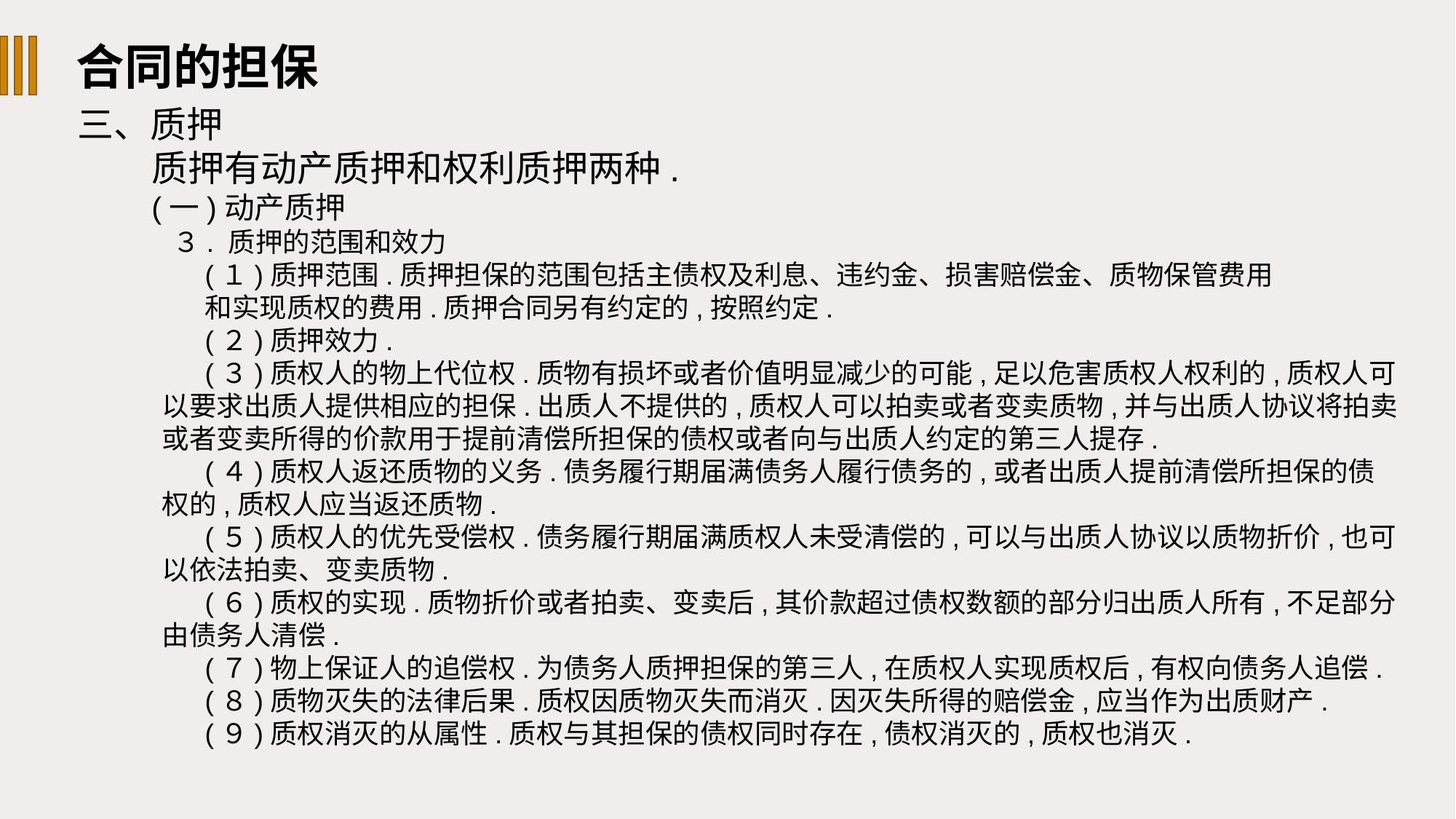

合同的担保

三、质押
质押有动产质押和权利质押两种.
(一)动产质押
３. 质押的范围和效力
(１)质押范围.质押担保的范围包括主债权及利息、违约金、损害赔偿金、质物保管费用
和实现质权的费用.质押合同另有约定的,按照约定.
(２)质押效力.
(３)质权人的物上代位权.质物有损坏或者价值明显减少的可能,足以危害质权人权利的,质权人可以要求出质人提供相应的担保.出质人不提供的,质权人可以拍卖或者变卖质物,并与出质人协议将拍卖或者变卖所得的价款用于提前清偿所担保的债权或者向与出质人约定的第三人提存.
(４)质权人返还质物的义务.债务履行期届满债务人履行债务的,或者出质人提前清偿所担保的债权的,质权人应当返还质物.
(５)质权人的优先受偿权.债务履行期届满质权人未受清偿的,可以与出质人协议以质物折价,也可以依法拍卖、变卖质物.
(６)质权的实现.质物折价或者拍卖、变卖后,其价款超过债权数额的部分归出质人所有,不足部分由债务人清偿.
(７)物上保证人的追偿权.为债务人质押担保的第三人,在质权人实现质权后,有权向债务人追偿.
(８)质物灭失的法律后果.质权因质物灭失而消灭.因灭失所得的赔偿金,应当作为出质财产.
(９)质权消灭的从属性.质权与其担保的债权同时存在,债权消灭的,质权也消灭.